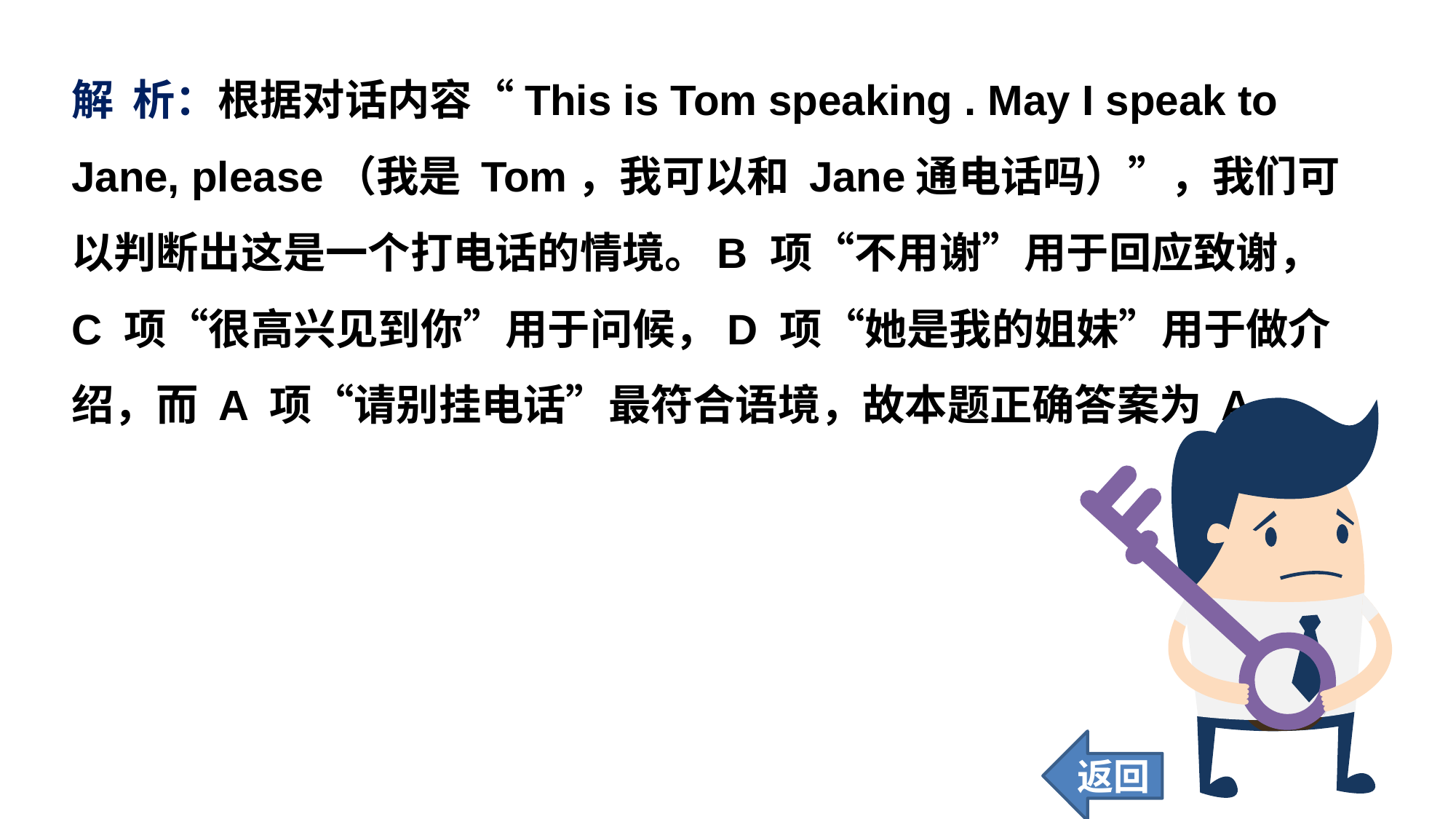

解  析：根据对话内容“This is Tom speaking . May I speak to Jane, please（我是 Tom，我可以和 Jane通电话吗）”，我们可以判断出这是一个打电话的情境。B 项“不用谢”用于回应致谢，C 项“很高兴见到你”用于问候，D 项“她是我的姐妹”用于做介绍，而 A 项“请别挂电话”最符合语境，故本题正确答案为 A。

返回
127